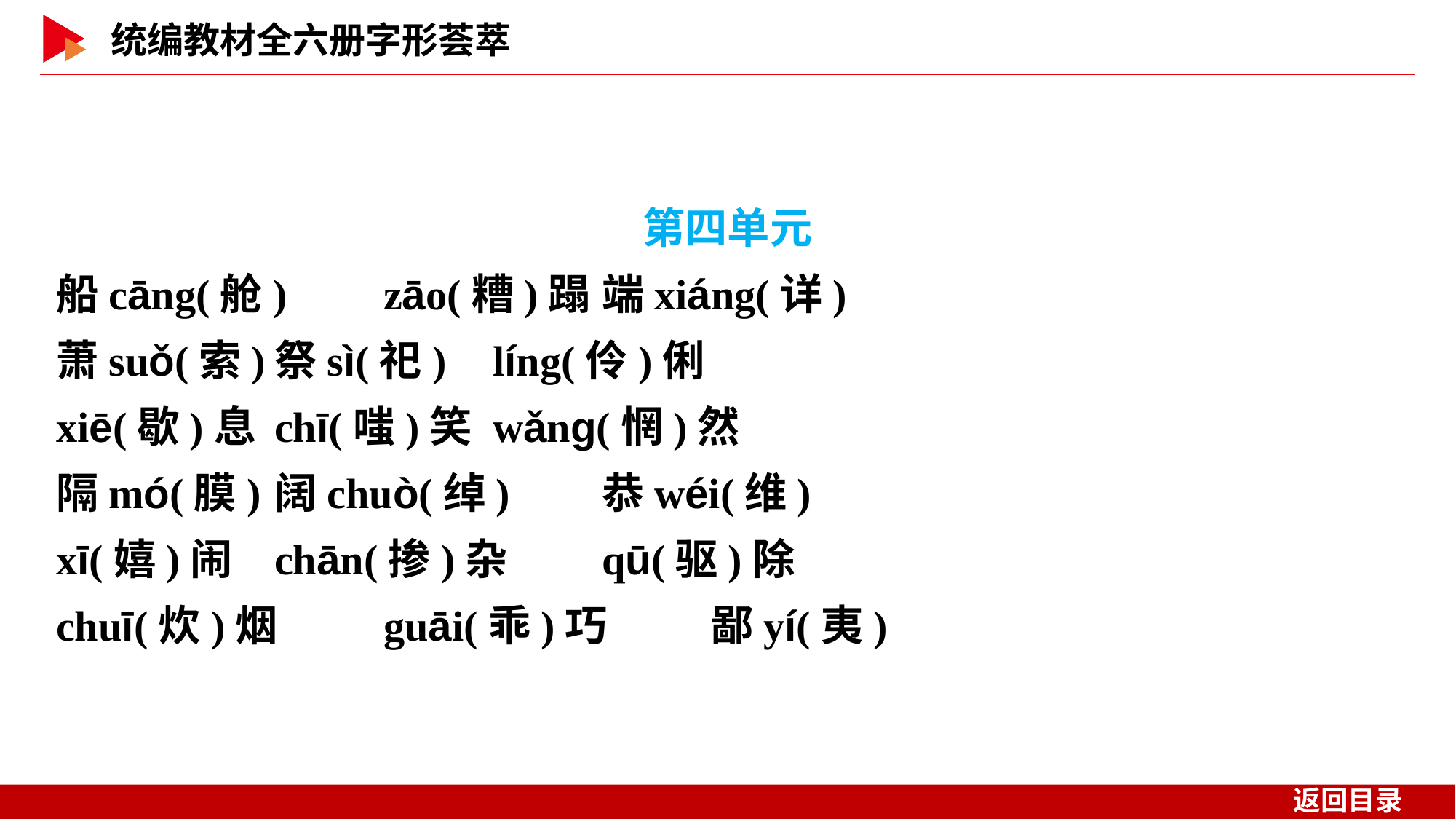

第四单元
船cāng(舱)	zāo(糟)蹋	端xiáng(详)
萧suǒ(索)	祭sì(祀)	líng(伶)俐
xiē(歇)息	chī(嗤)笑	wǎnɡ(惘)然
隔mó(膜)	阔chuò(绰)	恭wéi(维)
xī(嬉)闹	chān(掺)杂	qū(驱)除
chuī(炊)烟	guāi(乖)巧	鄙yí(夷)